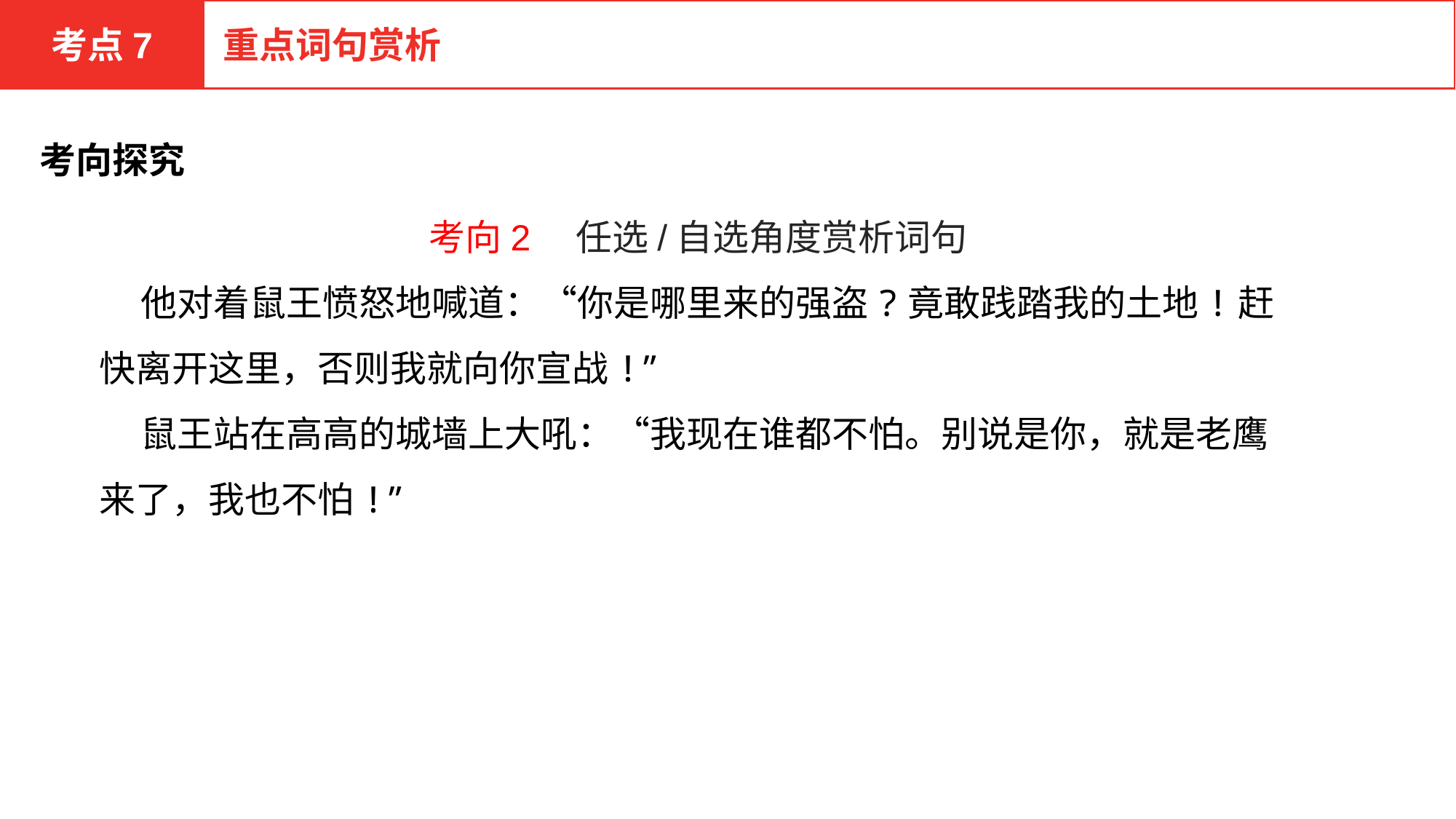

考点7
重点词句赏析
考向探究
考向2　任选/自选角度赏析词句
    他对着鼠王愤怒地喊道：“你是哪里来的强盗?竟敢践踏我的土地!赶快离开这里，否则我就向你宣战!”
    鼠王站在高高的城墙上大吼：“我现在谁都不怕。别说是你，就是老鹰来了，我也不怕!”